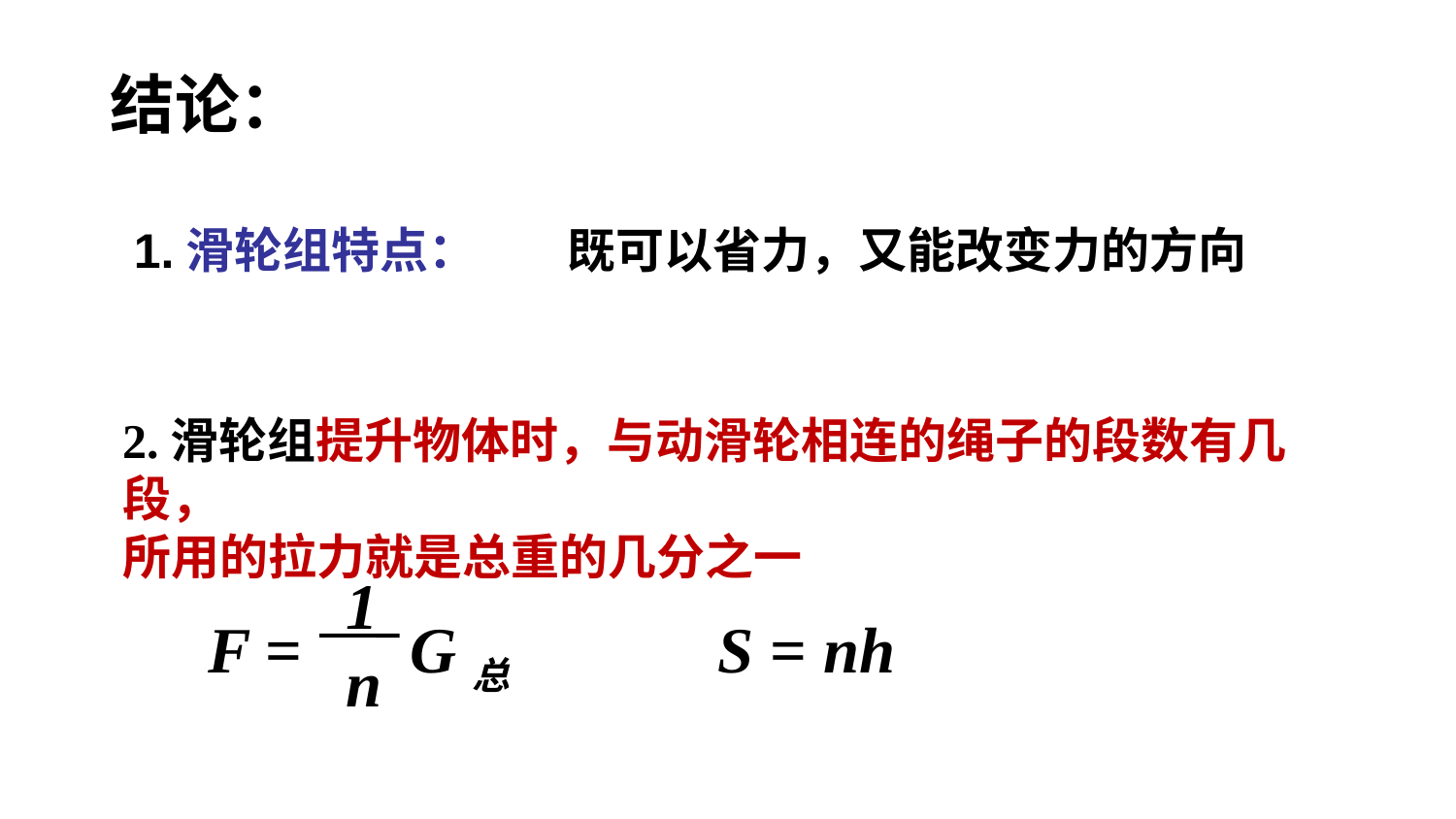

结论：
1.滑轮组特点：
  既可以省力，又能改变力的方向

2.滑轮组提升物体时，与动滑轮相连的绳子的段数有几段，
所用的拉力就是总重的几分之一
1

n
F
=
G总
S = nh